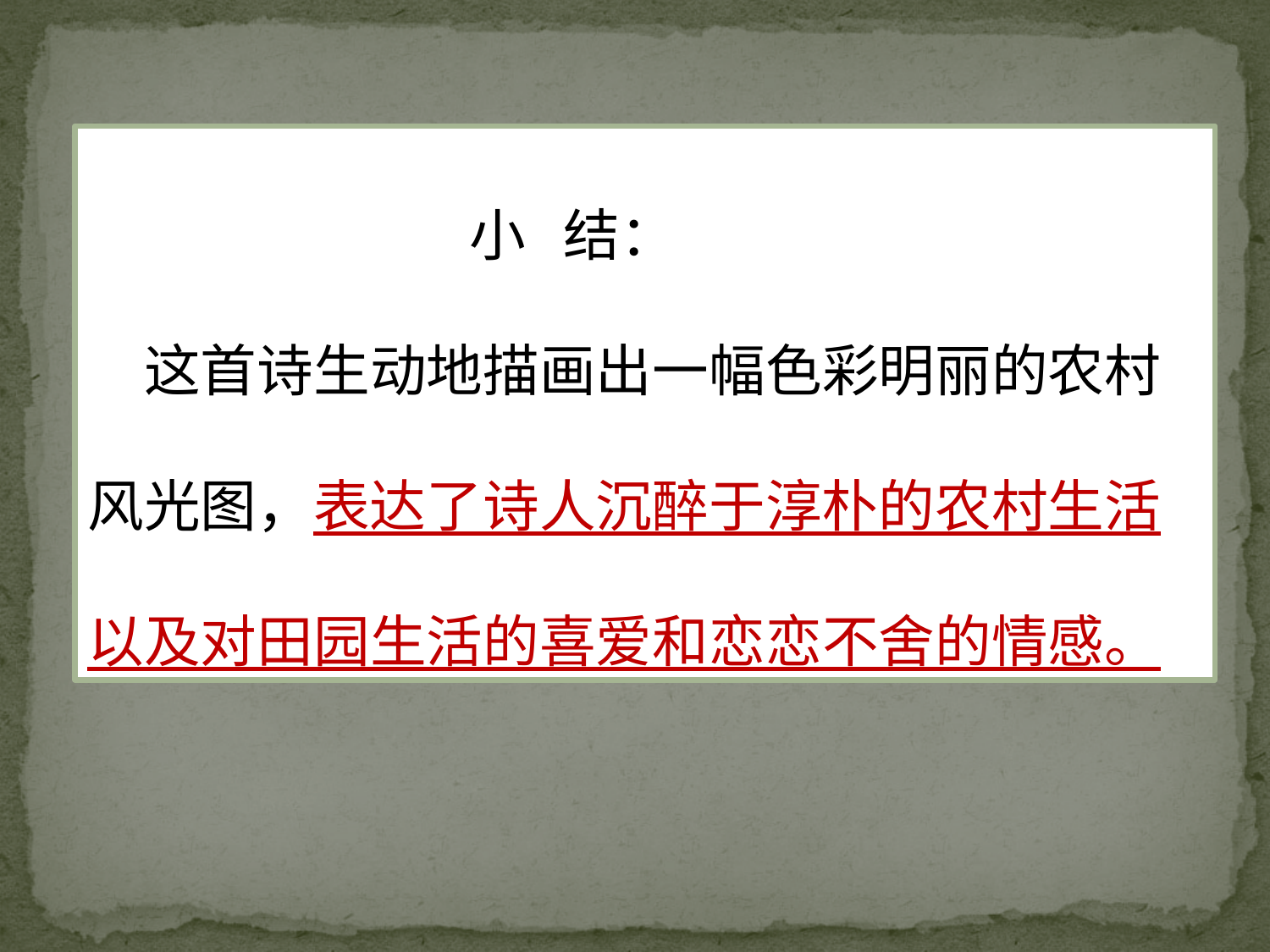

小   结：
　这首诗生动地描画出一幅色彩明丽的农村风光图，表达了诗人沉醉于淳朴的农村生活以及对田园生活的喜爱和恋恋不舍的情感。